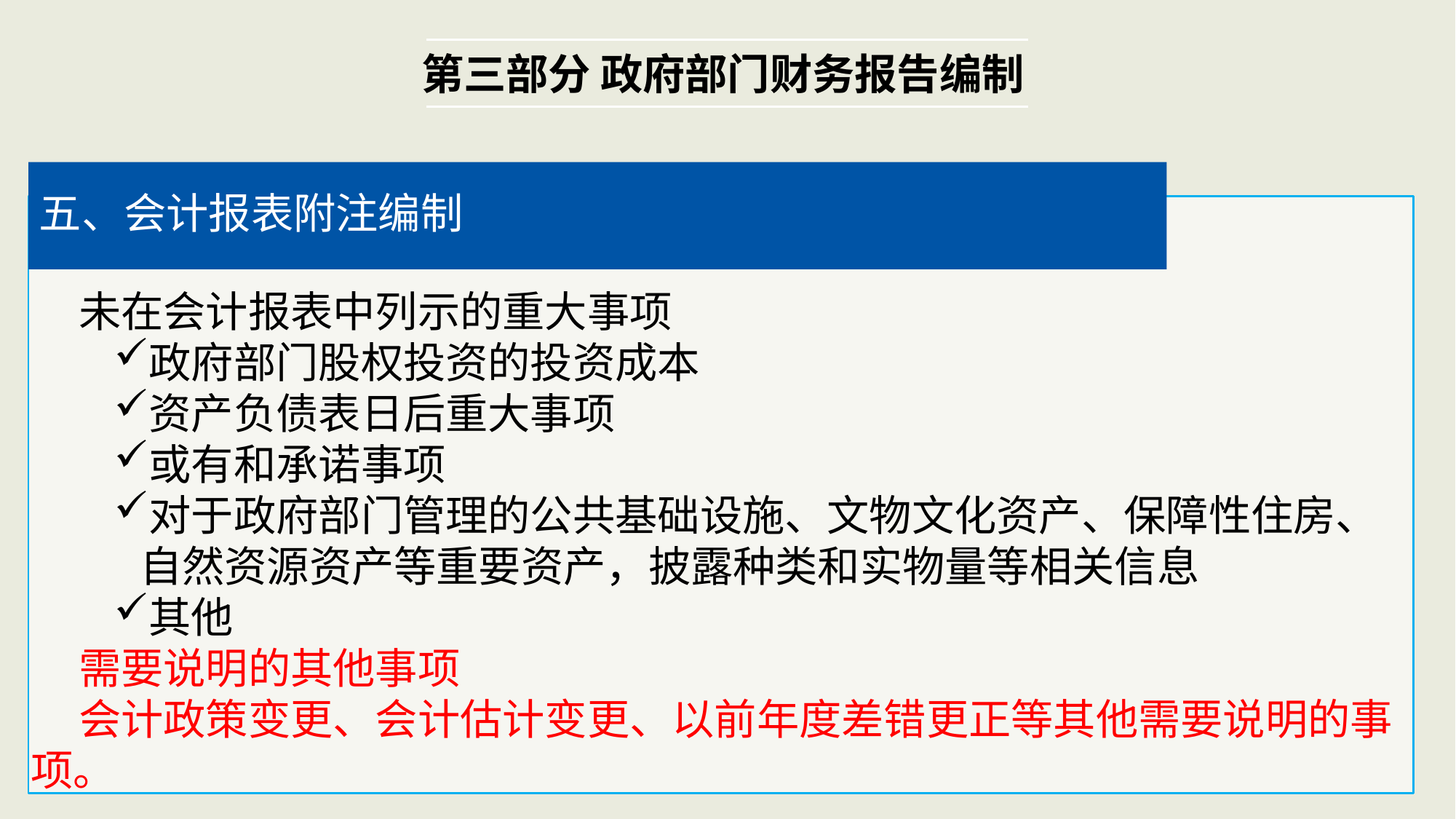

第三部分 政府部门财务报告编制

五、会计报表附注编制

    未在会计报表中列示的重大事项
政府部门股权投资的投资成本
资产负债表日后重大事项
或有和承诺事项
对于政府部门管理的公共基础设施、文物文化资产、保障性住房、自然资源资产等重要资产，披露种类和实物量等相关信息
其他
    需要说明的其他事项
    会计政策变更、会计估计变更、以前年度差错更正等其他需要说明的事项。
111